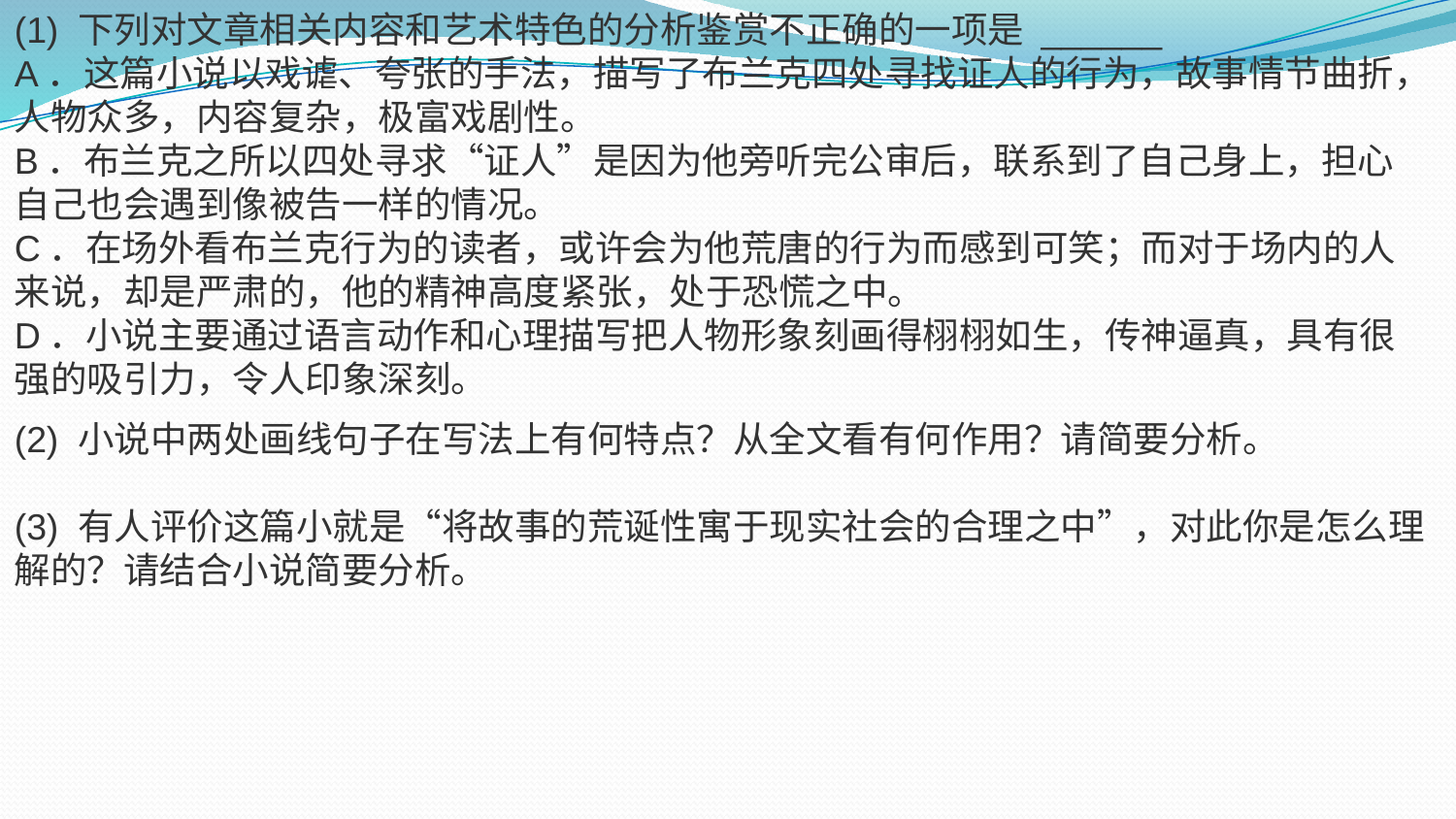

(1) 下列对文章相关内容和艺术特色的分析鉴赏不正确的一项是 ______
A．这篇小说以戏谑、夸张的手法，描写了布兰克四处寻找证人的行为，故事情节曲折，人物众多，内容复杂，极富戏剧性。
B．布兰克之所以四处寻求“证人”是因为他旁听完公审后，联系到了自己身上，担心自己也会遇到像被告一样的情况。
C．在场外看布兰克行为的读者，或许会为他荒唐的行为而感到可笑；而对于场内的人来说，却是严肃的，他的精神高度紧张，处于恐慌之中。
D．小说主要通过语言动作和心理描写把人物形象刻画得栩栩如生，传神逼真，具有很强的吸引力，令人印象深刻。
(2) 小说中两处画线句子在写法上有何特点？从全文看有何作用？请简要分析。
(3) 有人评价这篇小就是“将故事的荒诞性寓于现实社会的合理之中”，对此你是怎么理解的？请结合小说简要分析。